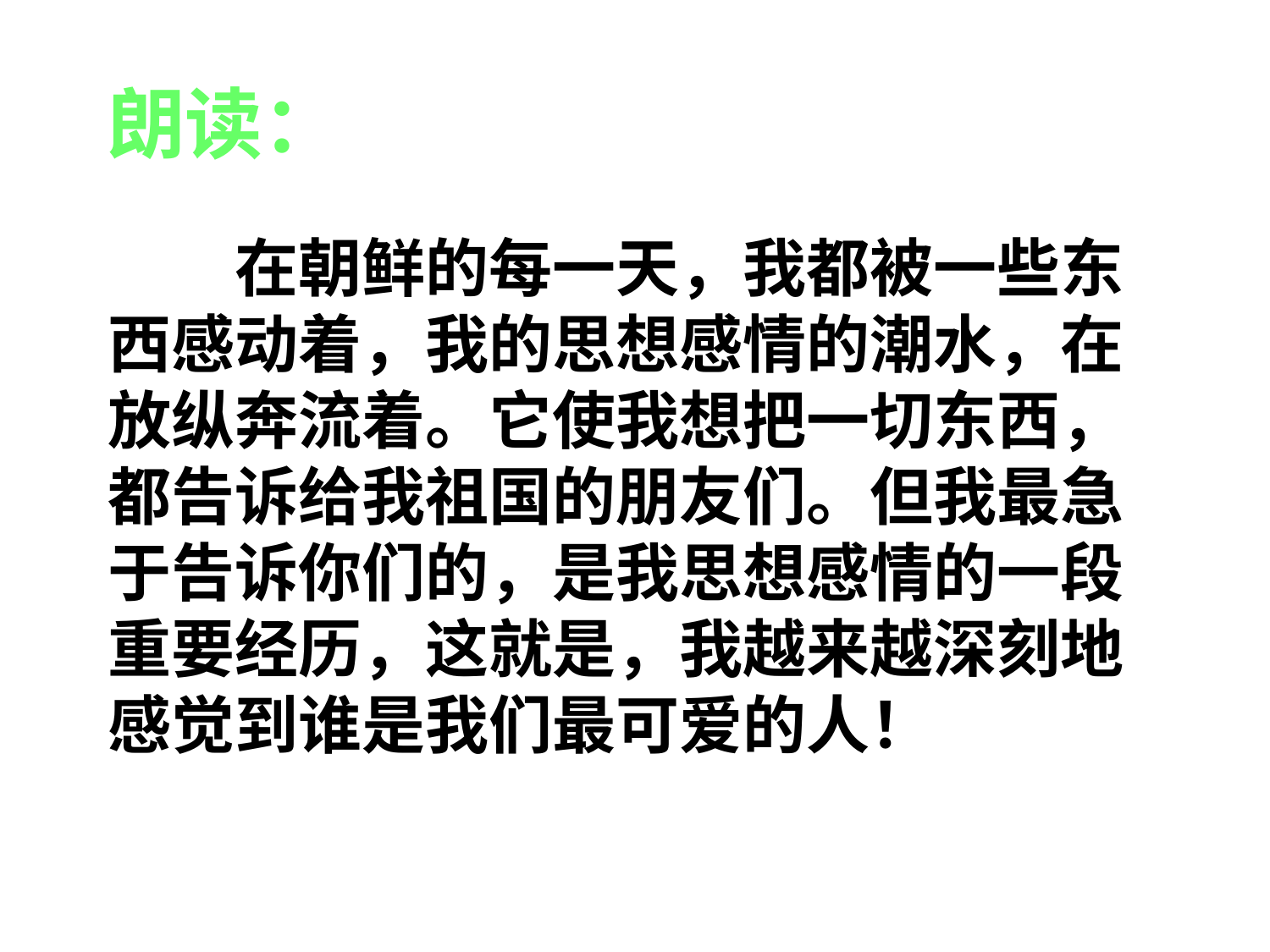

# 朗读：
　　在朝鲜的每一天，我都被一些东西感动着，我的思想感情的潮水，在放纵奔流着。它使我想把一切东西，都告诉给我祖国的朋友们。但我最急于告诉你们的，是我思想感情的一段重要经历，这就是，我越来越深刻地感觉到谁是我们最可爱的人！